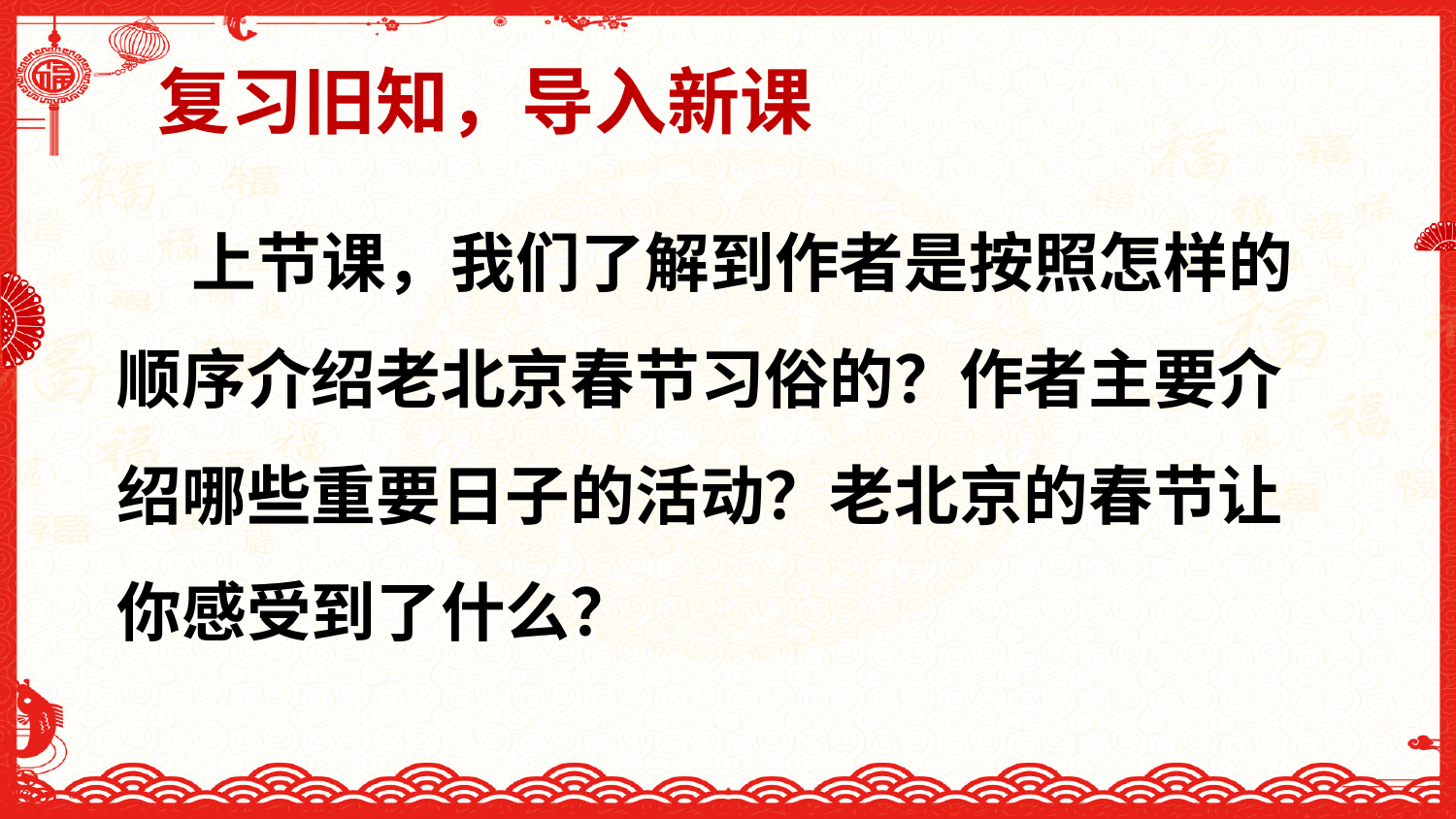

复习旧知，导入新课
    上节课，我们了解到作者是按照怎样的顺序介绍老北京春节习俗的？作者主要介绍哪些重要日子的活动？老北京的春节让你感受到了什么？